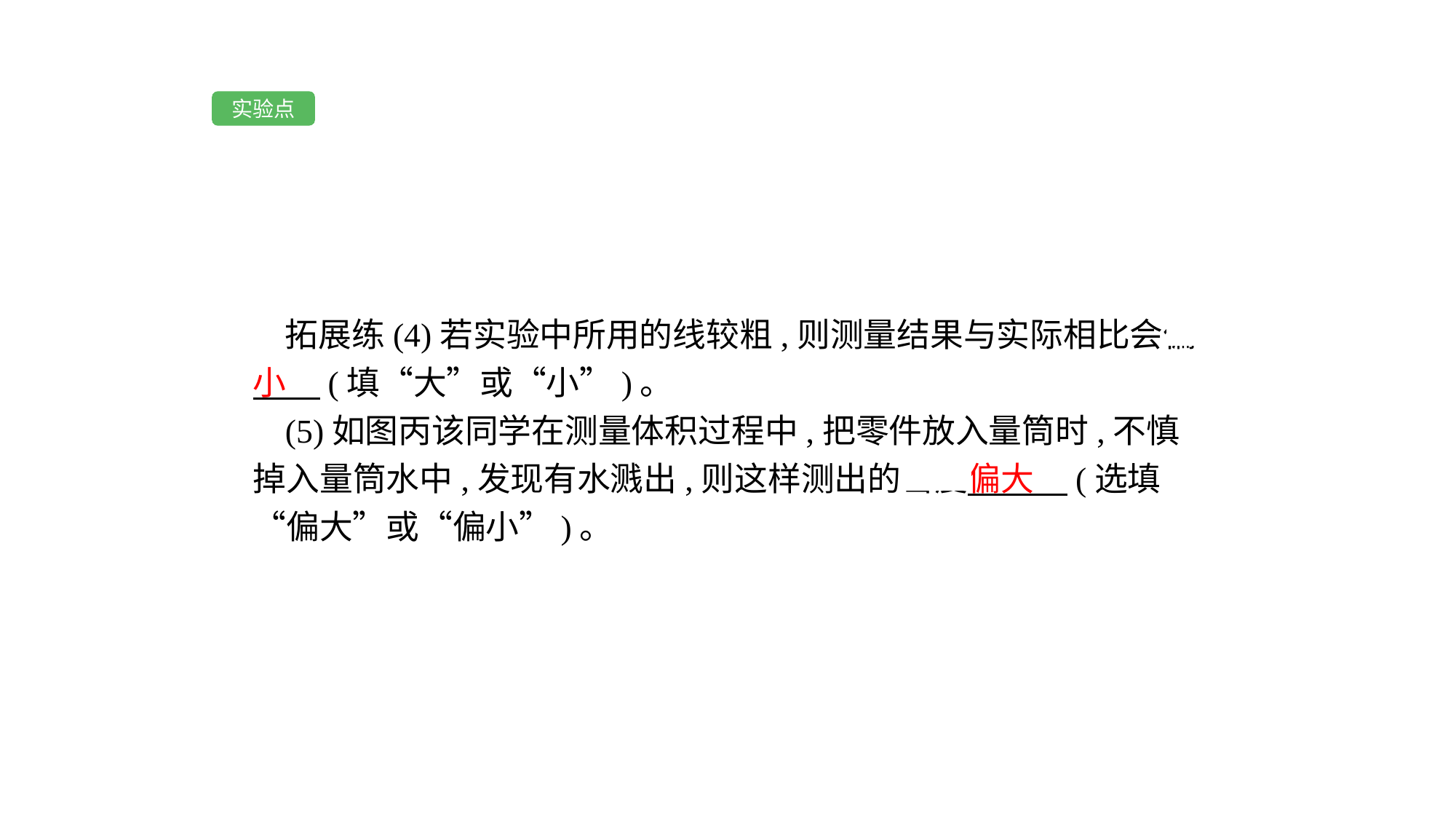

实验点
拓展练(4)若实验中所用的线较粗,则测量结果与实际相比会偏小　(填“大”或“小”)。
(5)如图丙该同学在测量体积过程中,把零件放入量筒时,不慎掉入量筒水中,发现有水溅出,则这样测出的密度偏大　(选填“偏大”或“偏小”)。